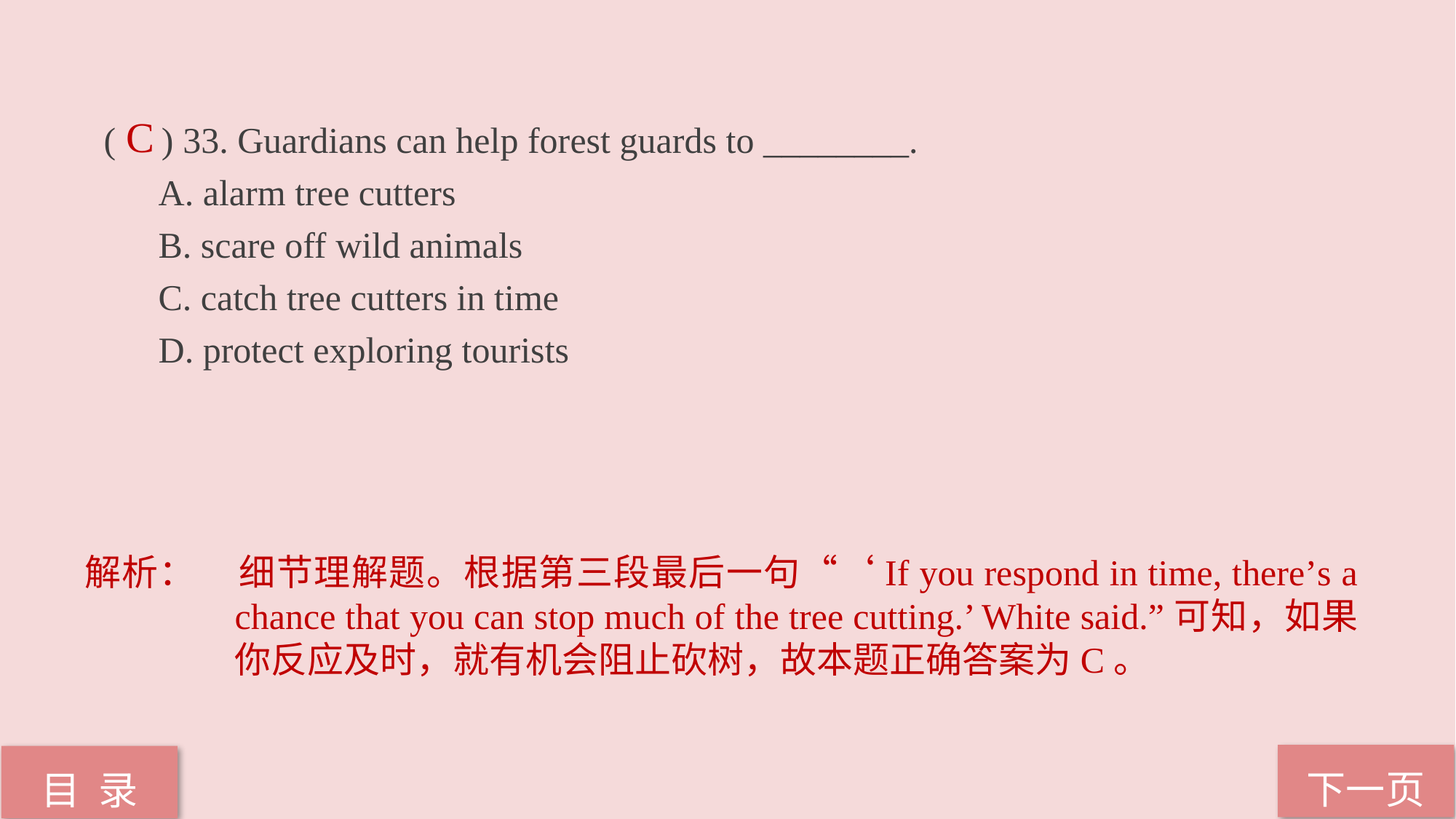

(     ) 33. Guardians can help forest guards to ________.
A. alarm tree cutters
      B. scare off wild animals
C. catch tree cutters in time
D. protect exploring tourists
C
解析：	细节理解题。根据第三段最后一句“‘If you respond in time, there’s a chance that you can stop much of the tree cutting.’ White said.”可知，如果你反应及时，就有机会阻止砍树，故本题正确答案为C。